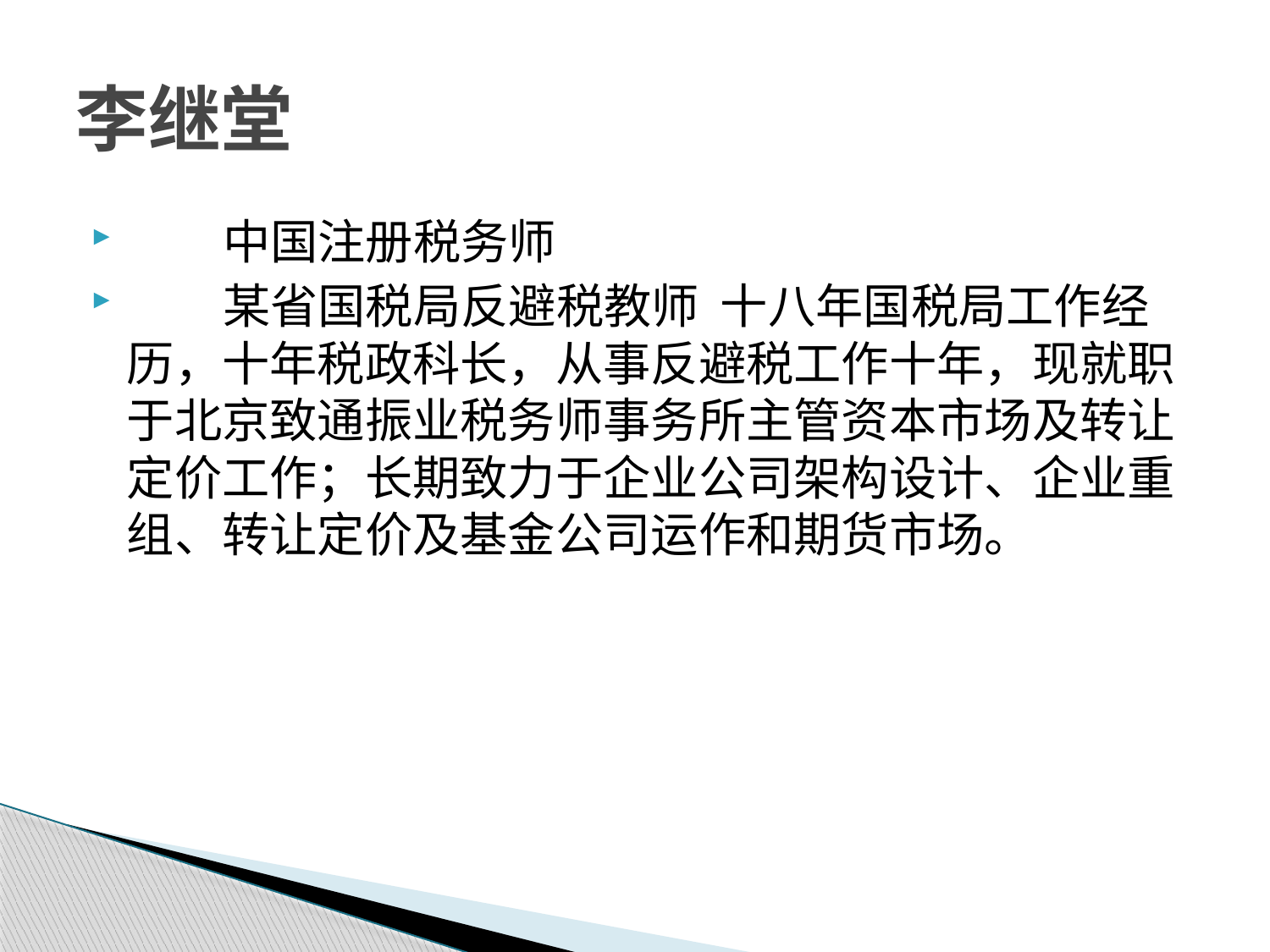

# 李继堂
        中国注册税务师
        某省国税局反避税教师  十八年国税局工作经历，十年税政科长，从事反避税工作十年，现就职于北京致通振业税务师事务所主管资本市场及转让定价工作；长期致力于企业公司架构设计、企业重组、转让定价及基金公司运作和期货市场。